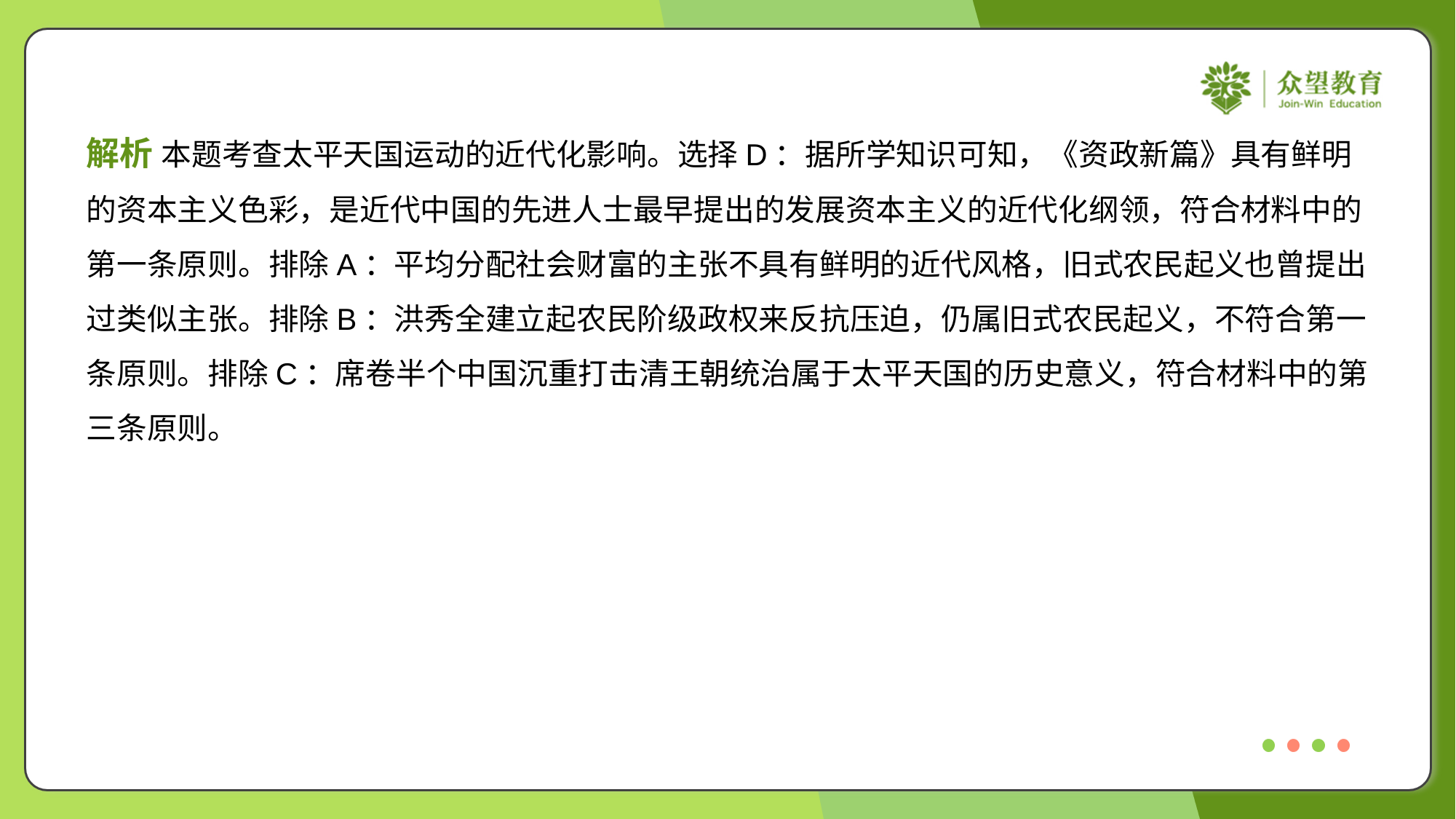

解析 本题考查太平天国运动的近代化影响。选择D：据所学知识可知，《资政新篇》具有鲜明
的资本主义色彩，是近代中国的先进人士最早提出的发展资本主义的近代化纲领，符合材料中的
第一条原则。排除A：平均分配社会财富的主张不具有鲜明的近代风格，旧式农民起义也曾提出
过类似主张。排除B：洪秀全建立起农民阶级政权来反抗压迫，仍属旧式农民起义，不符合第一
条原则。排除C：席卷半个中国沉重打击清王朝统治属于太平天国的历史意义，符合材料中的第
三条原则。